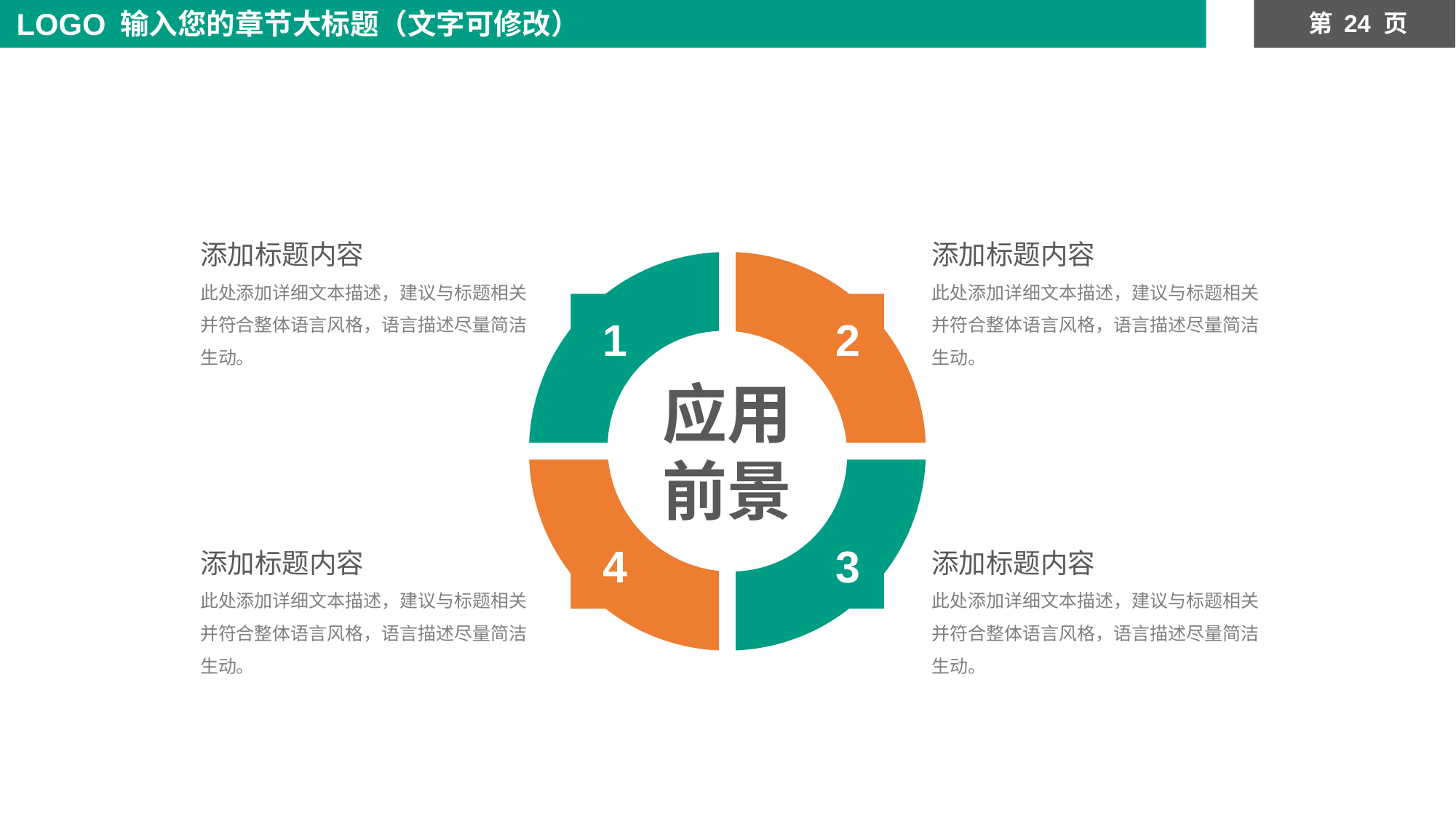

LOGO
输入您的章节大标题（文字可修改）
第 24 页
添加标题内容
此处添加详细文本描述，建议与标题相关并符合整体语言风格，语言描述尽量简洁生动。
添加标题内容
此处添加详细文本描述，建议与标题相关并符合整体语言风格，语言描述尽量简洁生动。

1
2

4
3
应用前景
添加标题内容
此处添加详细文本描述，建议与标题相关并符合整体语言风格，语言描述尽量简洁生动。
添加标题内容
此处添加详细文本描述，建议与标题相关并符合整体语言风格，语言描述尽量简洁生动。